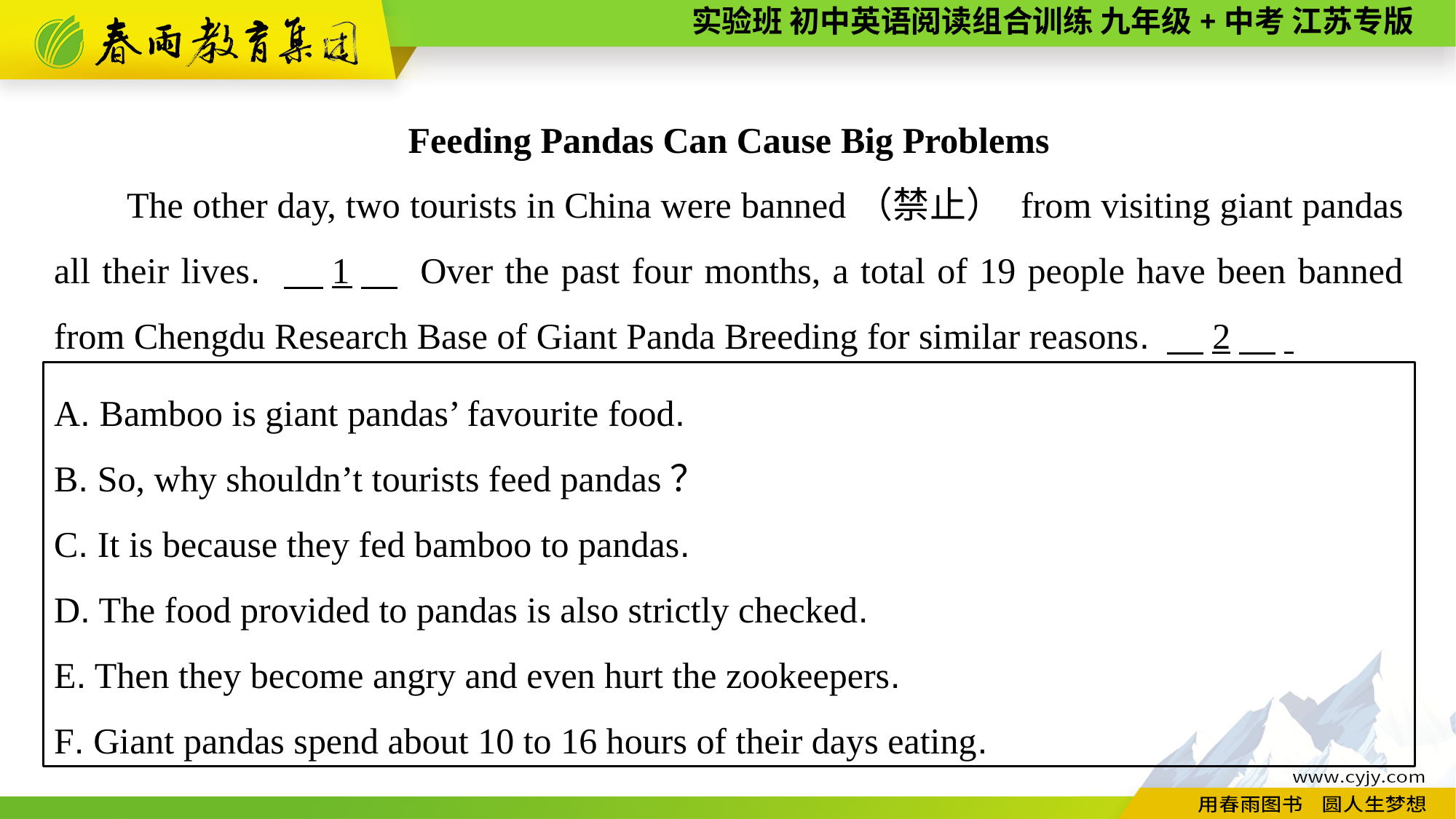

Feeding Pandas Can Cause Big Problems
The other day, two tourists in China were banned（禁止） from visiting giant pandas all their lives. 　1　 Over the past four months, a total of 19 people have been banned from Chengdu Research Base of Giant Panda Breeding for similar reasons. 　2　.
A. Bamboo is giant pandas’ favourite food.
B. So, why shouldn’t tourists feed pandas？
C. It is because they fed bamboo to pandas.
D. The food provided to pandas is also strictly checked.
E. Then they become angry and even hurt the zookeepers.
F. Giant pandas spend about 10 to 16 hours of their days eating.